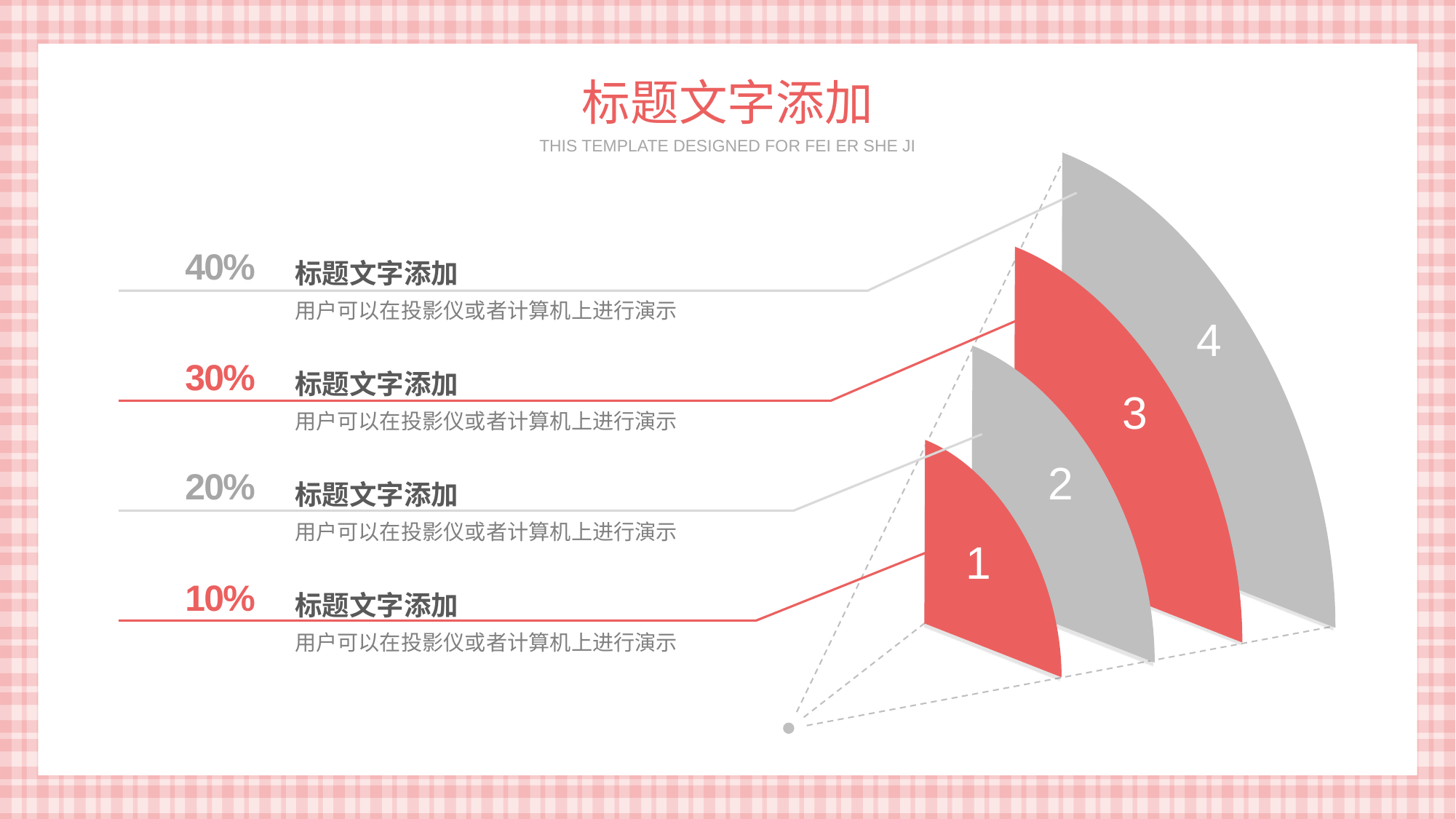

标题文字添加
THIS TEMPLATE DESIGNED FOR FEI ER SHE JI

40%

4

30%
3

2
20%
1

10%
标题文字添加
用户可以在投影仪或者计算机上进行演示
标题文字添加
用户可以在投影仪或者计算机上进行演示
标题文字添加
用户可以在投影仪或者计算机上进行演示
标题文字添加
用户可以在投影仪或者计算机上进行演示